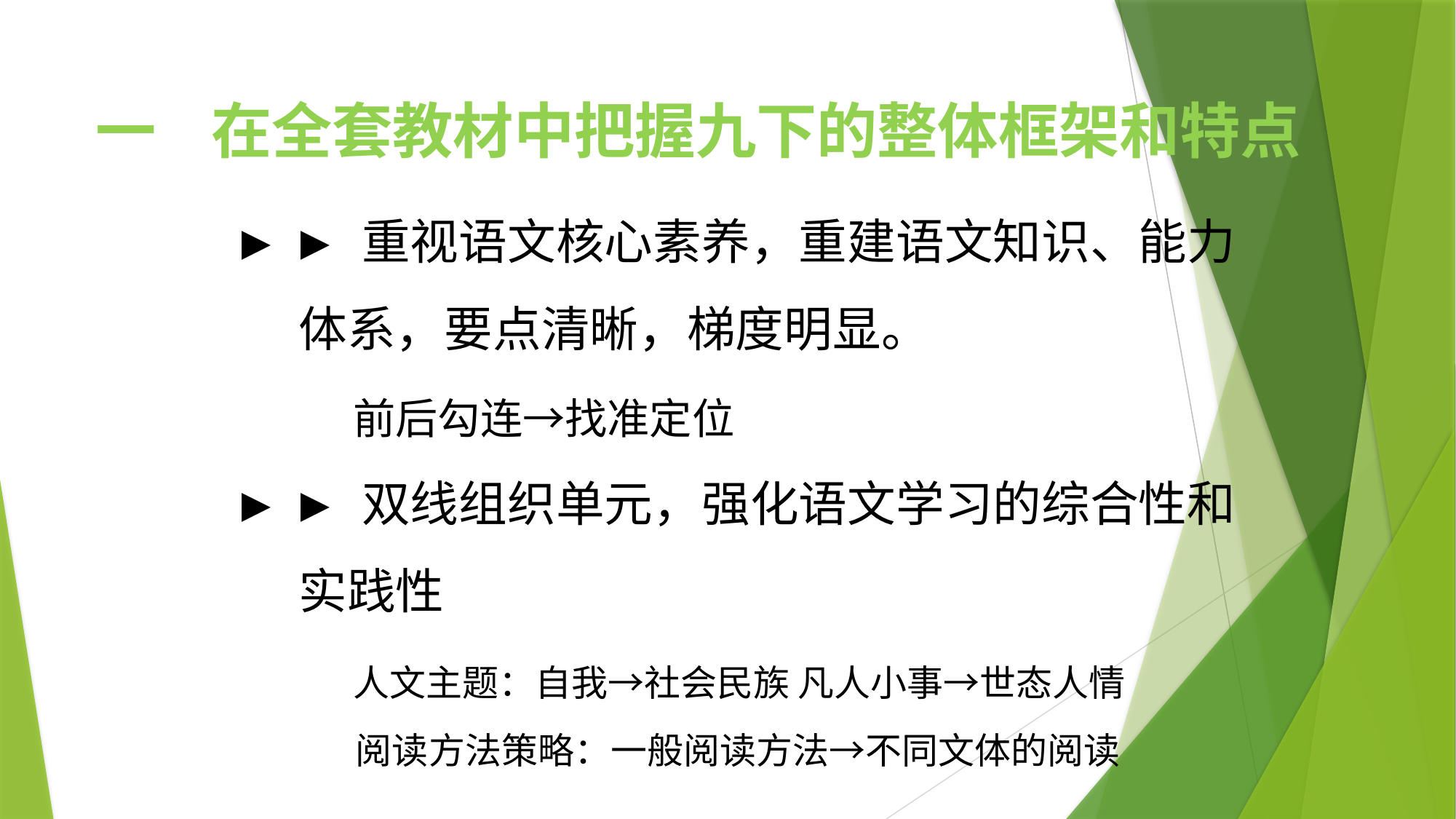

一    在全套教材中把握九下的整体框架和特点

► ► 重视语文核心素养，重建语文知识、能力
     体系，要点清晰，梯度明显。
          前后勾连→找准定位
► ► 双线组织单元，强化语文学习的综合性和
     实践性
          人文主题：自我→社会民族 凡人小事→世态人情
              阅读方法策略：一般阅读方法→不同文体的阅读